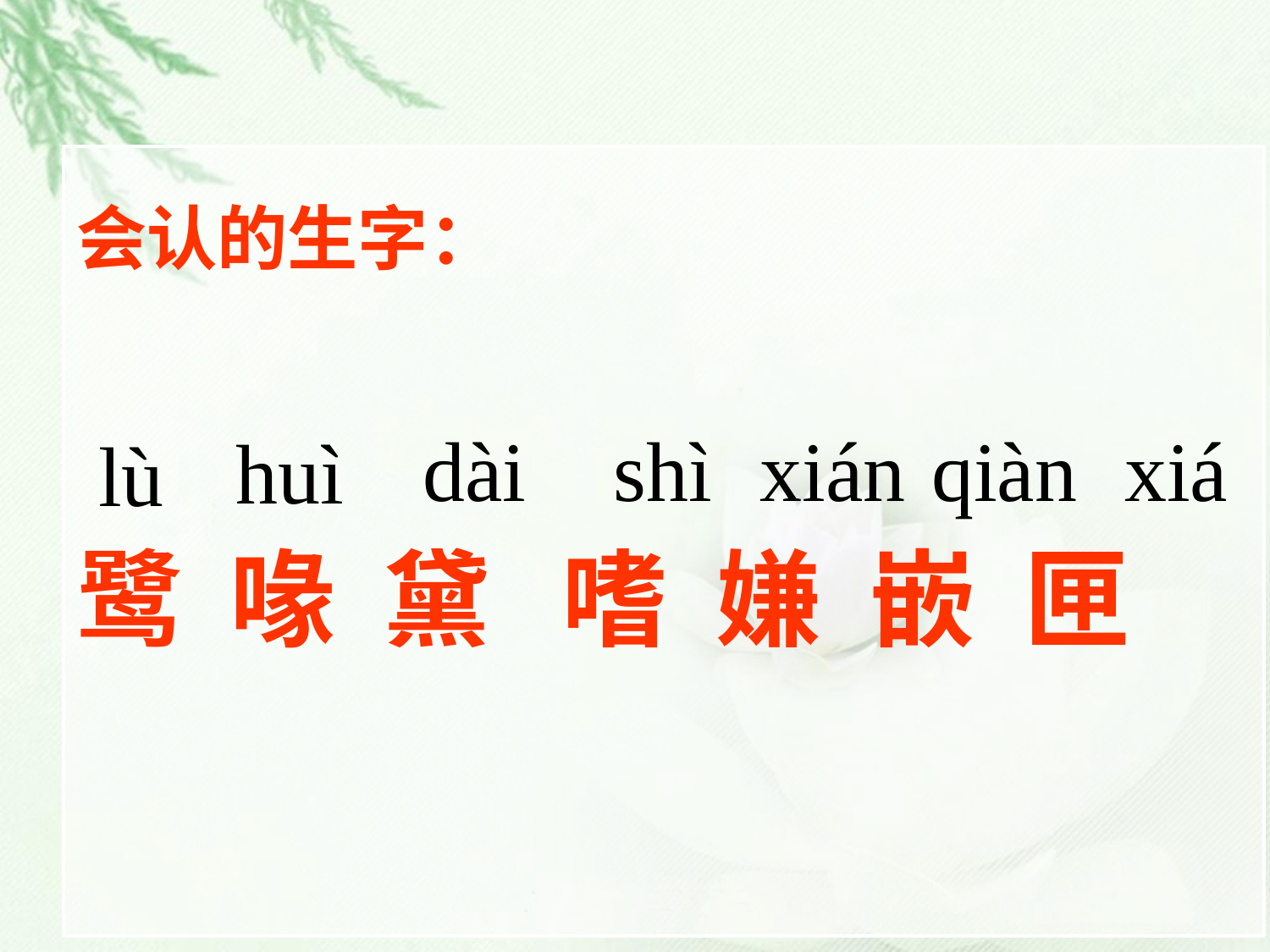

会认的生字：

鹭  喙  黛   嗜  嫌  嵌  匣
qiàn
dài
shì
xián
xiá
huì
lù